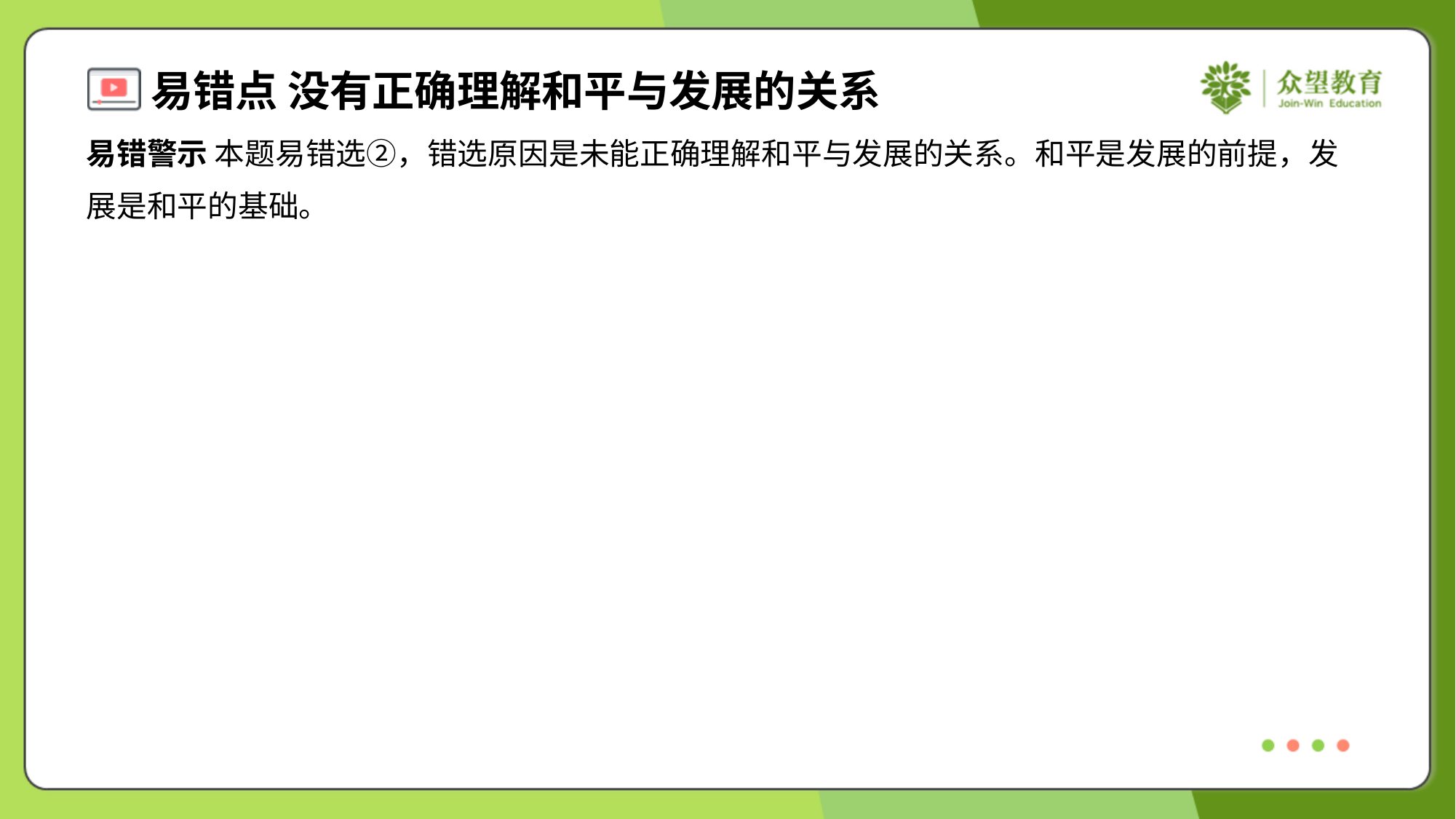

易错警示 本题易错选②，错选原因是未能正确理解和平与发展的关系。和平是发展的前提，发
展是和平的基础。